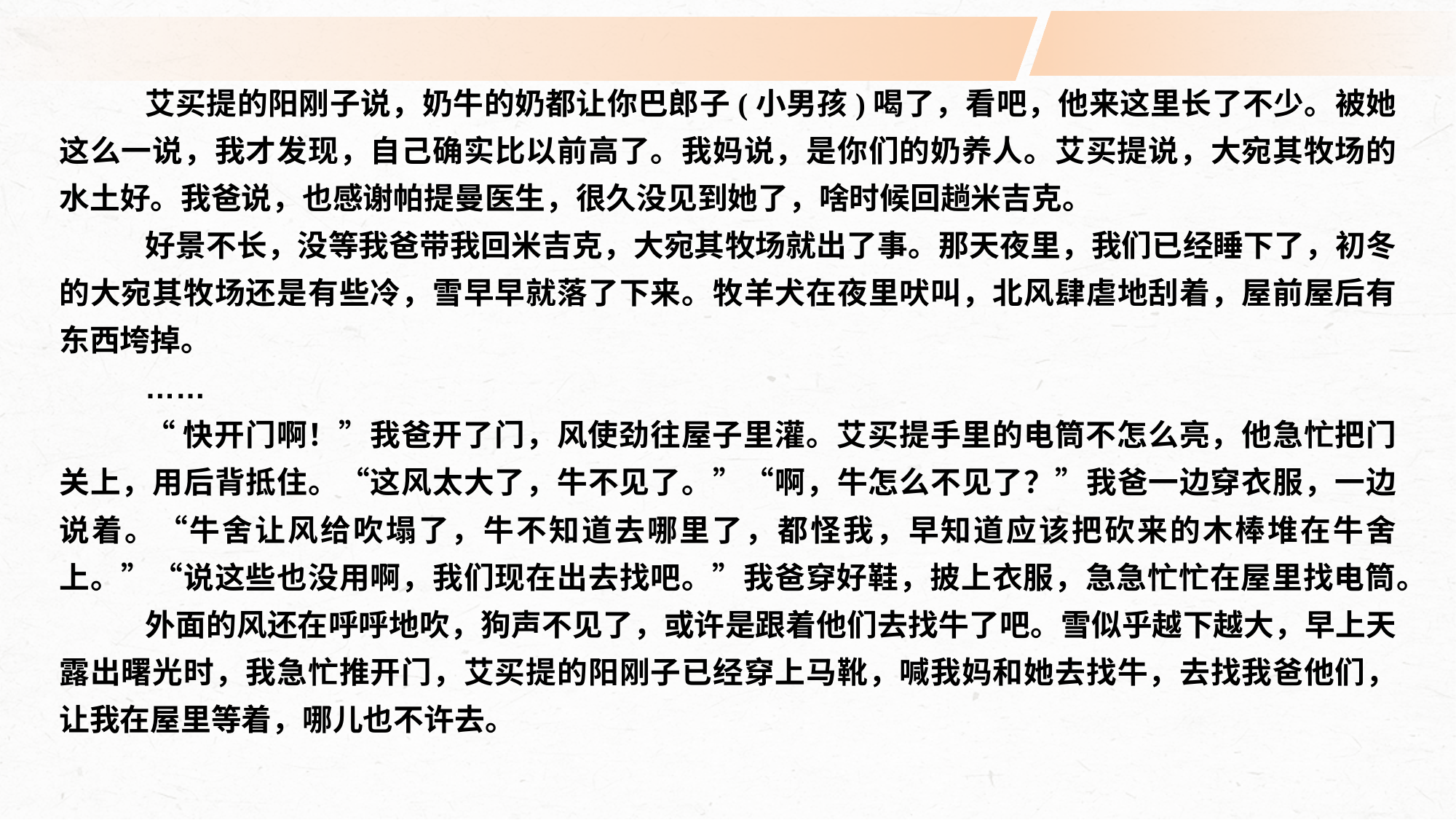

艾买提的阳刚子说，奶牛的奶都让你巴郎子(小男孩)喝了，看吧，他来这里长了不少。被她这么一说，我才发现，自己确实比以前高了。我妈说，是你们的奶养人。艾买提说，大宛其牧场的水土好。我爸说，也感谢帕提曼医生，很久没见到她了，啥时候回趟米吉克。
好景不长，没等我爸带我回米吉克，大宛其牧场就出了事。那天夜里，我们已经睡下了，初冬的大宛其牧场还是有些冷，雪早早就落了下来。牧羊犬在夜里吠叫，北风肆虐地刮着，屋前屋后有东西垮掉。
……
“快开门啊！”我爸开了门，风使劲往屋子里灌。艾买提手里的电筒不怎么亮，他急忙把门关上，用后背抵住。“这风太大了，牛不见了。”“啊，牛怎么不见了？”我爸一边穿衣服，一边说着。“牛舍让风给吹塌了，牛不知道去哪里了，都怪我，早知道应该把砍来的木棒堆在牛舍上。”“说这些也没用啊，我们现在出去找吧。”我爸穿好鞋，披上衣服，急急忙忙在屋里找电筒。
外面的风还在呼呼地吹，狗声不见了，或许是跟着他们去找牛了吧。雪似乎越下越大，早上天露出曙光时，我急忙推开门，艾买提的阳刚子已经穿上马靴，喊我妈和她去找牛，去找我爸他们，让我在屋里等着，哪儿也不许去。